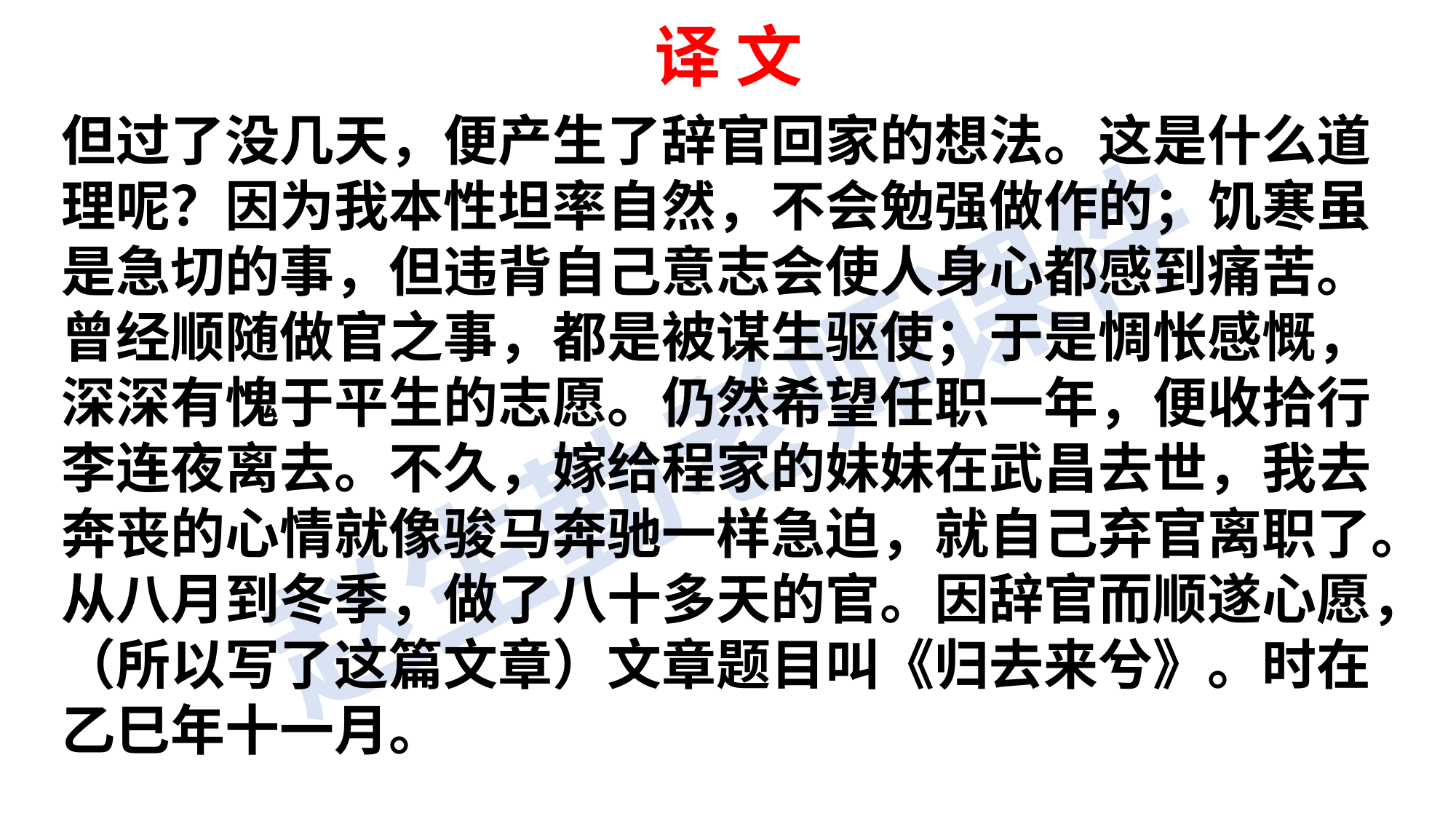

译 文
但过了没几天，便产生了辞官回家的想法。这是什么道理呢？因为我本性坦率自然，不会勉强做作的；饥寒虽是急切的事，但违背自己意志会使人身心都感到痛苦。曾经顺随做官之事，都是被谋生驱使；于是惆怅感慨，深深有愧于平生的志愿。仍然希望任职一年，便收拾行李连夜离去。不久，嫁给程家的妹妹在武昌去世，我去奔丧的心情就像骏马奔驰一样急迫，就自己弃官离职了。从八月到冬季，做了八十多天的官。因辞官而顺遂心愿，（所以写了这篇文章）文章题目叫《归去来兮》。时在乙巳年十一月。